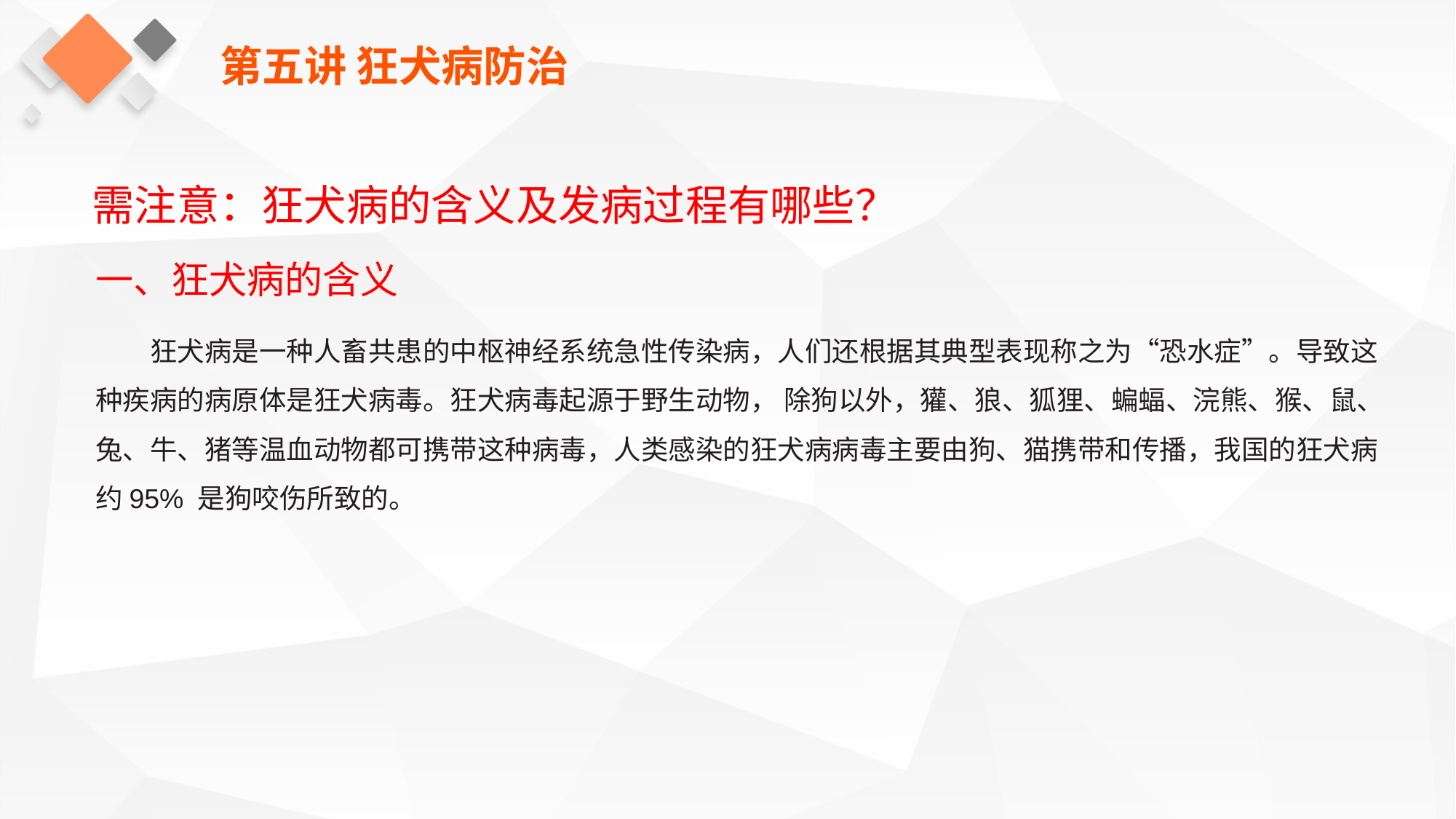

第五讲 狂犬病防治
需注意：狂犬病的含义及发病过程有哪些？
一、狂犬病的含义
狂犬病是一种人畜共患的中枢神经系统急性传染病，人们还根据其典型表现称之为“恐水症”。导致这种疾病的病原体是狂犬病毒。狂犬病毒起源于野生动物， 除狗以外，獾、狼、狐狸、蝙蝠、浣熊、猴、鼠、兔、牛、猪等温血动物都可携带这种病毒，人类感染的狂犬病病毒主要由狗、猫携带和传播，我国的狂犬病约95% 是狗咬伤所致的。